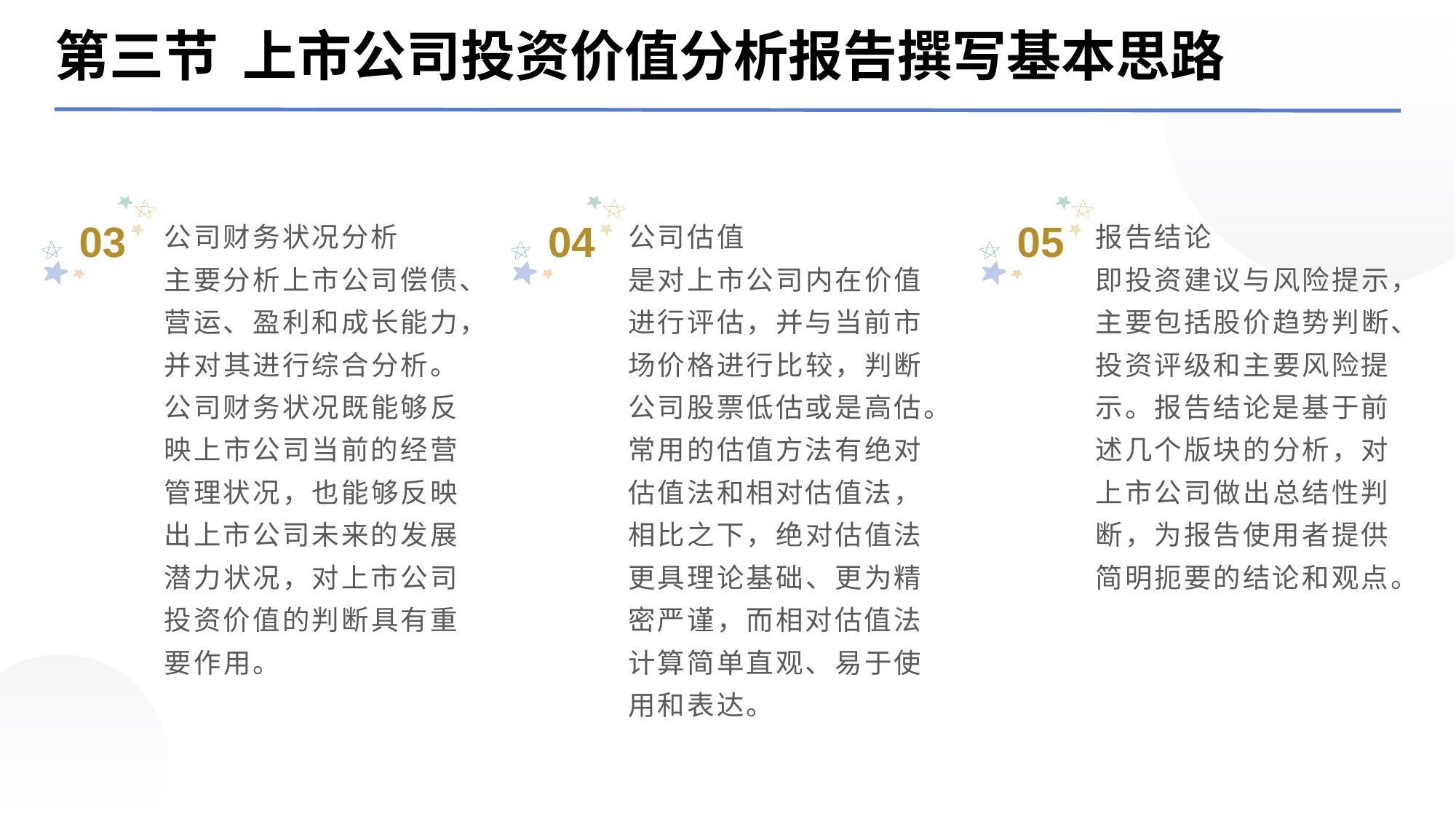

第三节  上市公司投资价值分析报告撰写基本思路

03

04

05

公司估值
是对上市公司内在价值进行评估，并与当前市场价格进行比较，判断公司股票低估或是高估。常用的估值方法有绝对估值法和相对估值法，相比之下，绝对估值法更具理论基础、更为精密严谨，而相对估值法计算简单直观、易于使用和表达。
公司财务状况分析
主要分析上市公司偿债、营运、盈利和成长能力，并对其进行综合分析。公司财务状况既能够反映上市公司当前的经营管理状况，也能够反映出上市公司未来的发展潜力状况，对上市公司投资价值的判断具有重要作用。
报告结论
即投资建议与风险提示，主要包括股价趋势判断、投资评级和主要风险提示。报告结论是基于前述几个版块的分析，对上市公司做出总结性判断，为报告使用者提供简明扼要的结论和观点。

17